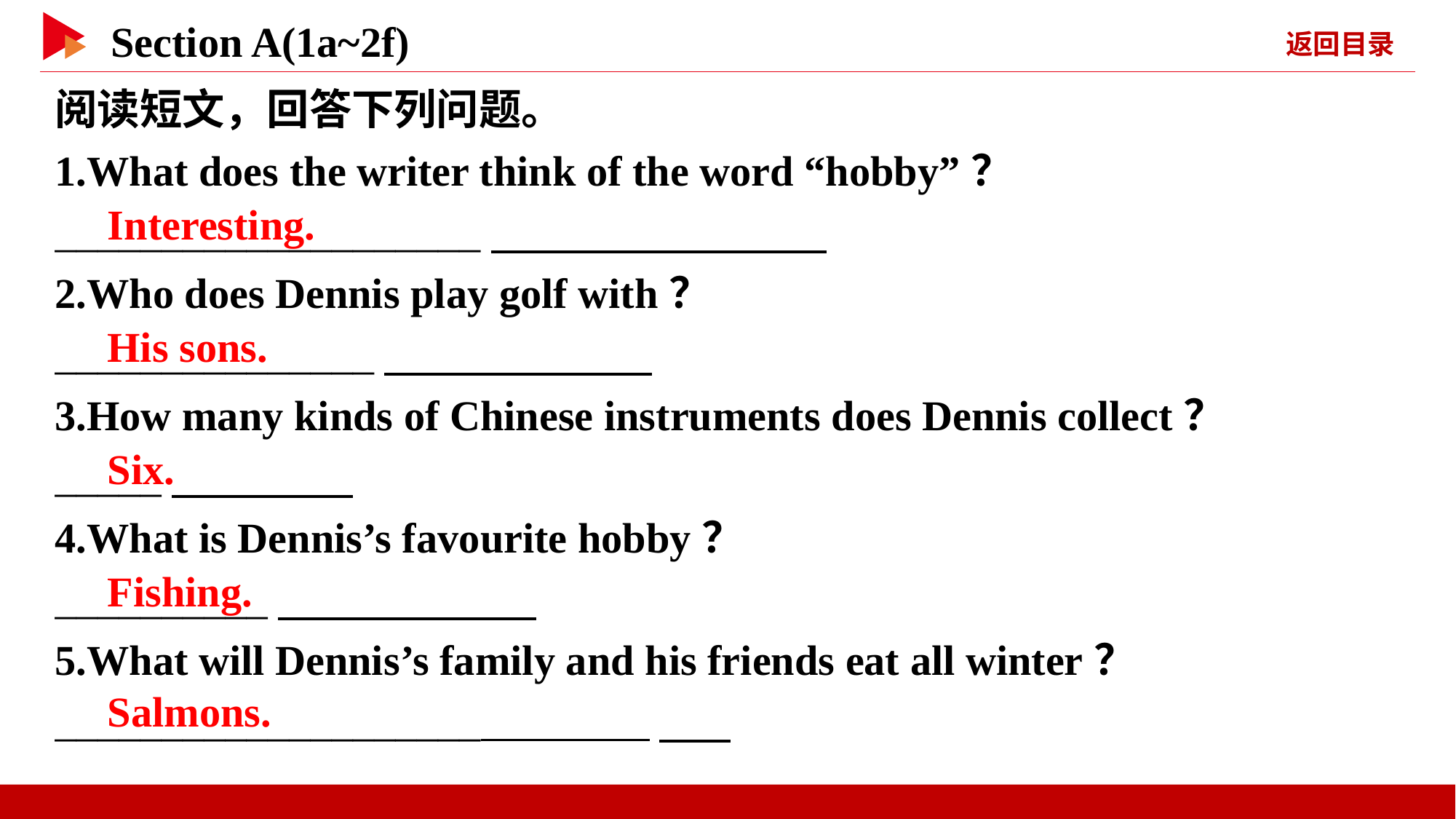

阅读短文，回答下列问题。
1.What does the writer think of the word “hobby”？
____________________
2.Who does Dennis play golf with？
_______________
3.How many kinds of Chinese instruments does Dennis collect？
_____
4.What is Dennis’s favourite hobby？
__________
5.What will Dennis’s family and his friends eat all winter？____________________
　Interesting.
　His sons.
　Six.
　Fishing.
　Salmons.